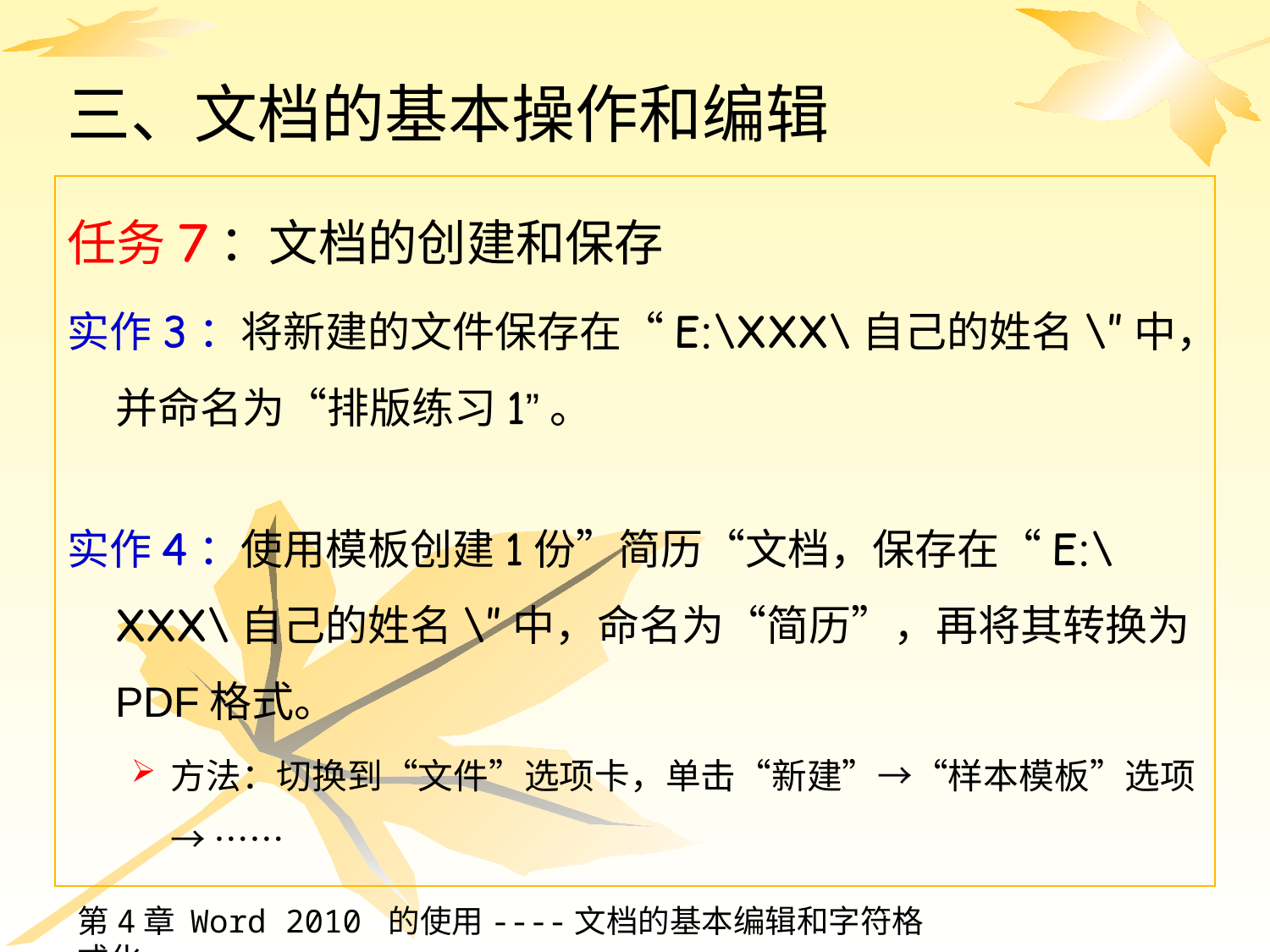

# 三、文档的基本操作和编辑
任务7：文档的创建和保存
实作3：将新建的文件保存在“E:\XXX\自己的姓名\”中，并命名为“排版练习1”。

实作4：使用模板创建1份”简历“文档，保存在“E:\XXX\自己的姓名\”中，命名为“简历”，再将其转换为PDF格式。
方法：切换到“文件”选项卡，单击“新建”→“样本模板”选项→ ……